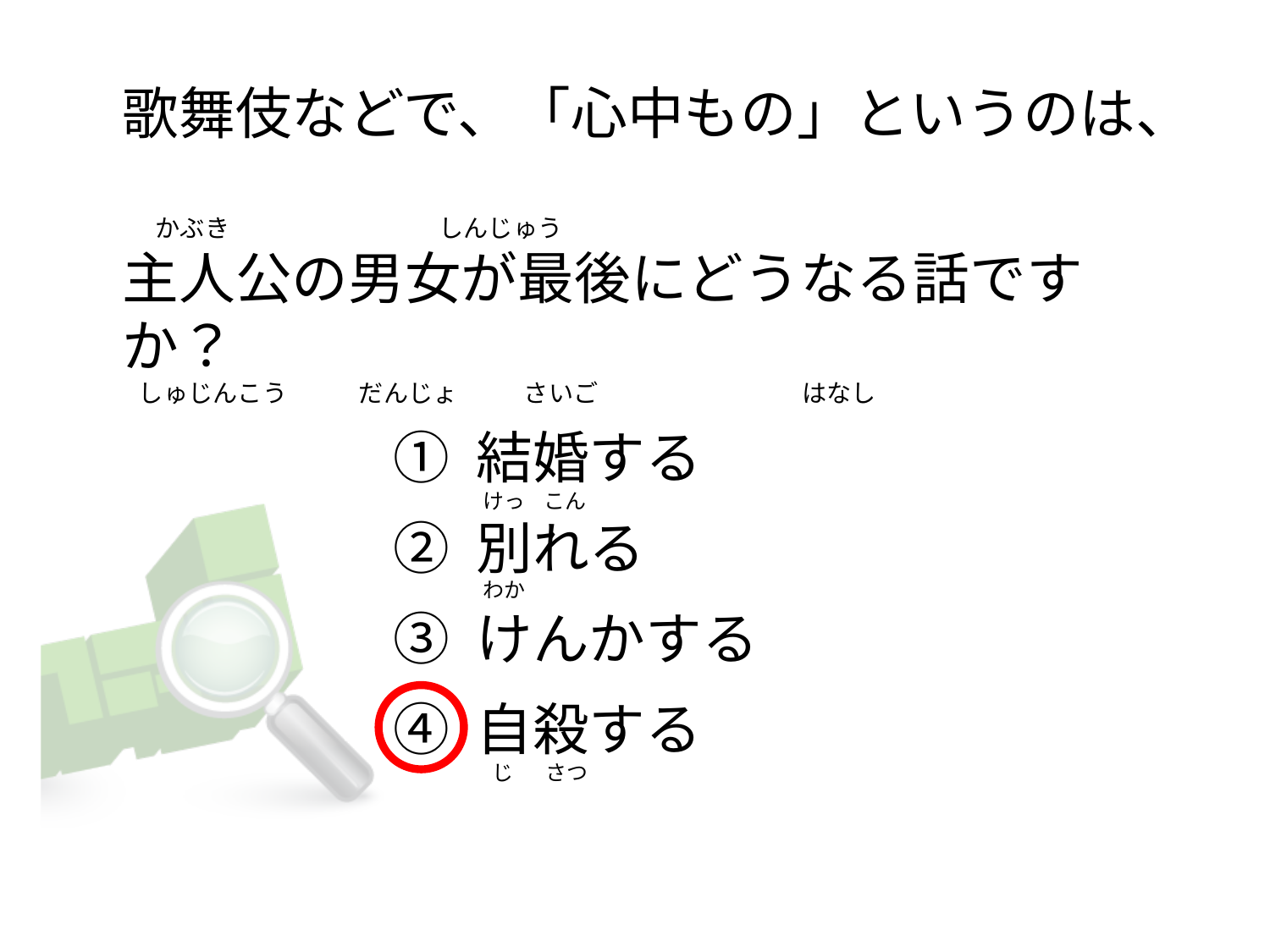

# 歌舞伎などで、「心中もの」というのは、       かぶき                                      しんじゅう 主人公の男女が最後にどうなる話ですか？    しゅじんこう             だんじょ            さいご                                     はなし
① 結婚する
② 別れる
③ けんかする
④ 自殺する
   けっ    こん
   わか

     じ       さつ